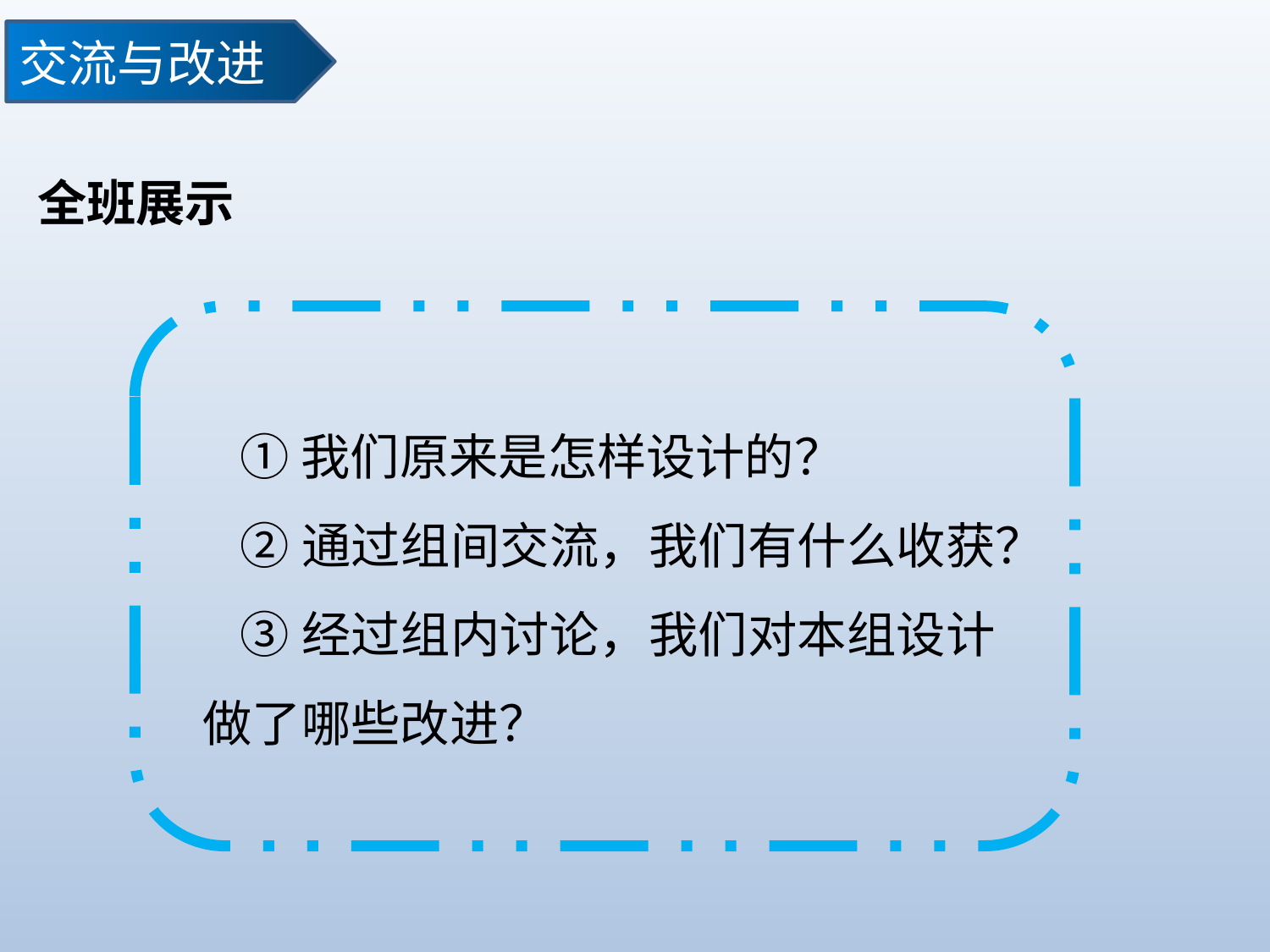

交流与改进
全班展示

①我们原来是怎样设计的？
②通过组间交流，我们有什么收获？
③经过组内讨论，我们对本组设计做了哪些改进？